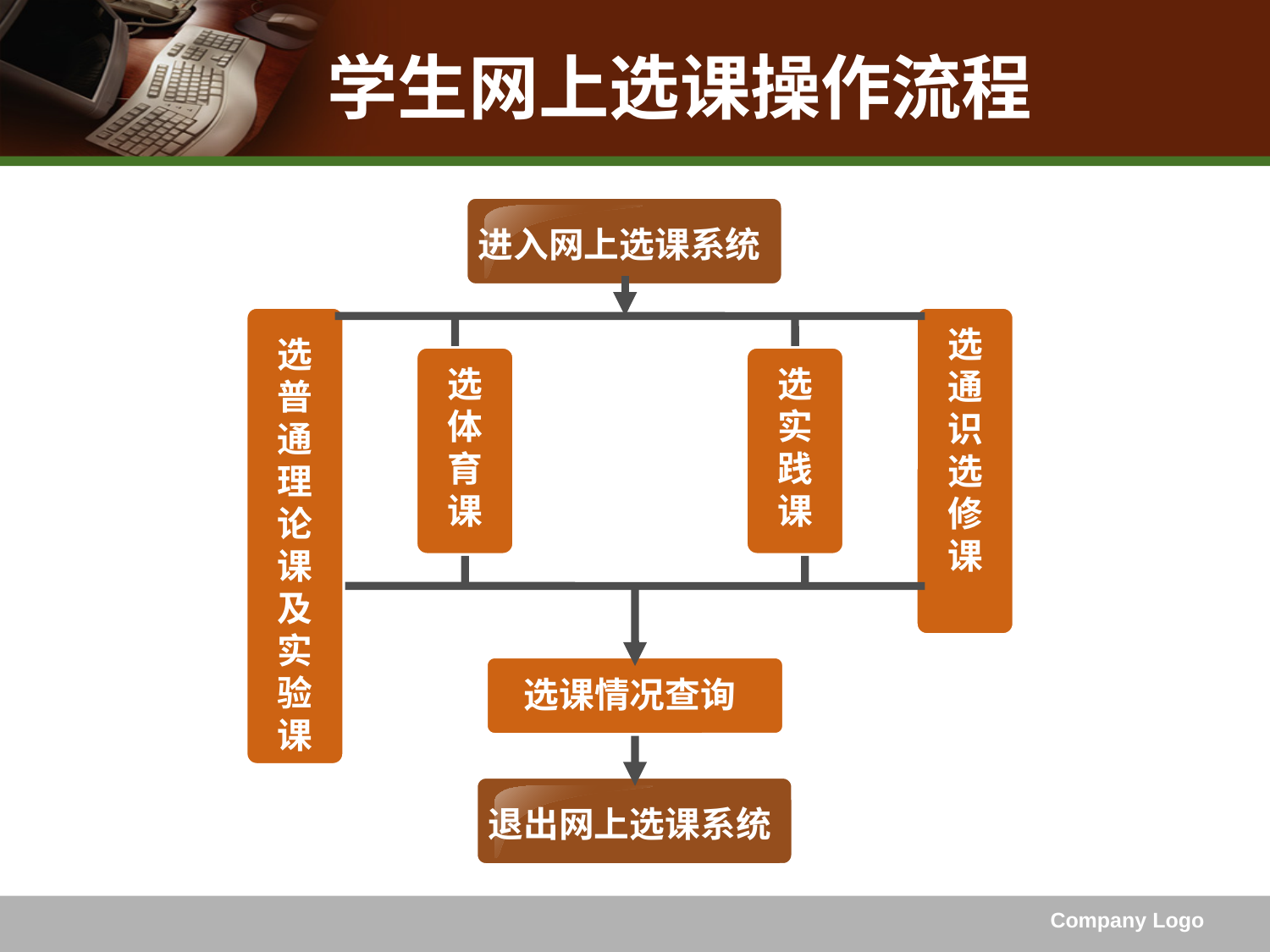

# 学生网上选课操作流程

进入网上选课系统

选通识选修课

选普通理论课及实验课

选体育课

选实践课

选课情况查询

退出网上选课系统
Company Logo